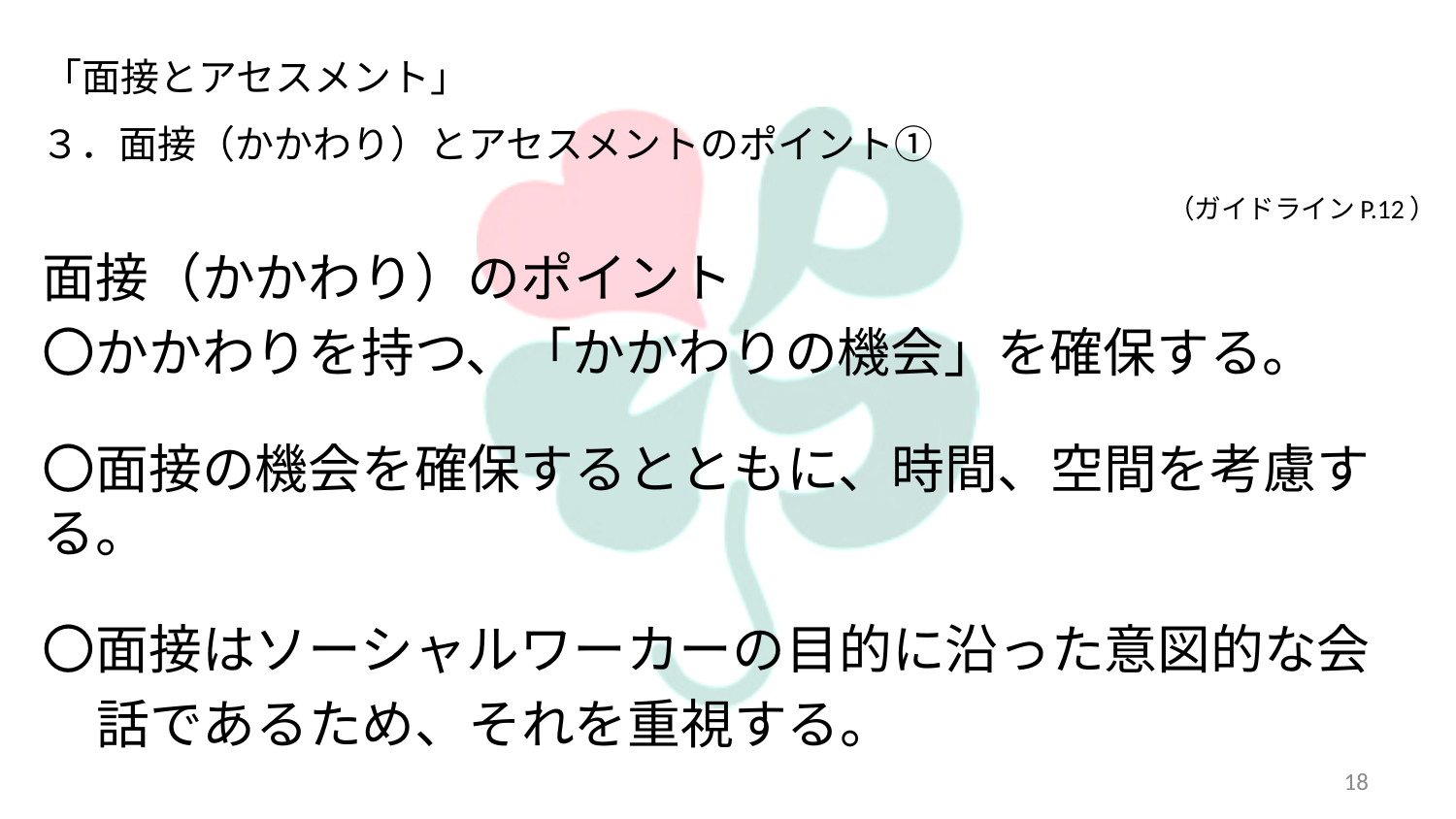

「面接とアセスメント」
# ３．面接（かかわり）とアセスメントのポイント①
（ガイドラインP.12）
面接（かかわり）のポイント
〇かかわりを持つ、「かかわりの機会」を確保する。

〇面接の機会を確保するとともに、時間、空間を考慮する。

〇面接はソーシャルワーカーの目的に沿った意図的な会
話であるため、それを重視する。
18